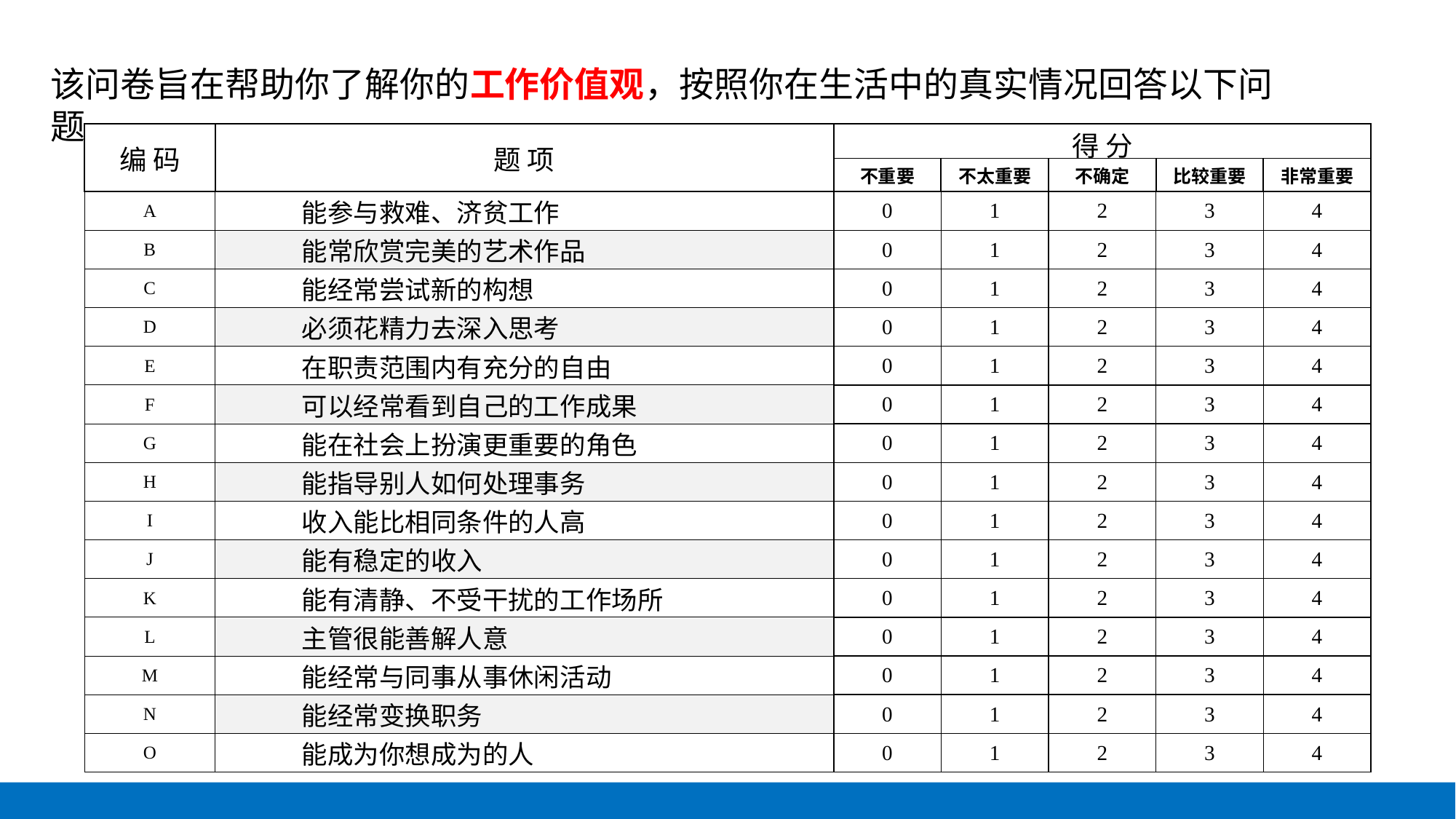

该问卷旨在帮助你了解你的工作价值观，按照你在生活中的真实情况回答以下问题:
| 编 码 | 题 项 | 得 分 |  |  |  |  |
| --- | --- | --- | --- | --- | --- | --- |
|  |  | 不重要 | 不太重要 | 不确定 | 比较重要 | 非常重要 |
| A | 能参与救难、济贫工作 | 0 | 1 | 2 | 3 | 4 |
| B | 能常欣赏完美的艺术作品 | 0 | 1 | 2 | 3 | 4 |
| C | 能经常尝试新的构想 | 0 | 1 | 2 | 3 | 4 |
| D | 必须花精力去深入思考 | 0 | 1 | 2 | 3 | 4 |
| E | 在职责范围内有充分的自由 | 0 | 1 | 2 | 3 | 4 |
| F | 可以经常看到自己的工作成果 | 0 | 1 | 2 | 3 | 4 |
| G | 能在社会上扮演更重要的角色 | 0 | 1 | 2 | 3 | 4 |
| H | 能指导别人如何处理事务 | 0 | 1 | 2 | 3 | 4 |
| I | 收入能比相同条件的人高 | 0 | 1 | 2 | 3 | 4 |
| J | 能有稳定的收入 | 0 | 1 | 2 | 3 | 4 |
| K | 能有清静、不受干扰的工作场所 | 0 | 1 | 2 | 3 | 4 |
| L | 主管很能善解人意 | 0 | 1 | 2 | 3 | 4 |
| M | 能经常与同事从事休闲活动 | 0 | 1 | 2 | 3 | 4 |
| N | 能经常变换职务 | 0 | 1 | 2 | 3 | 4 |
| O | 能成为你想成为的人 | 0 | 1 | 2 | 3 | 4 |